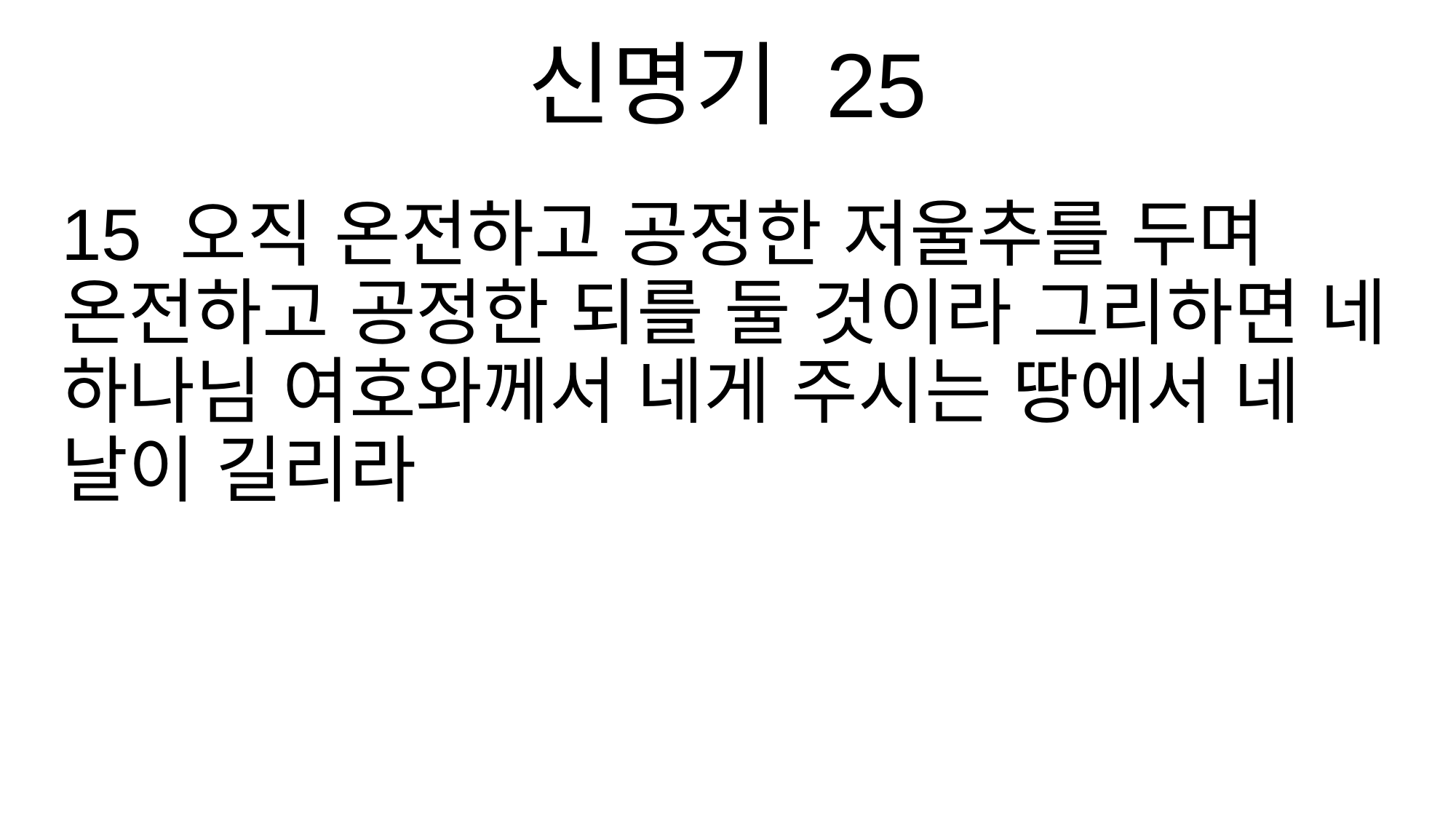

신명기 25
15 오직 온전하고 공정한 저울추를 두며 온전하고 공정한 되를 둘 것이라 그리하면 네 하나님 여호와께서 네게 주시는 땅에서 네 날이 길리라